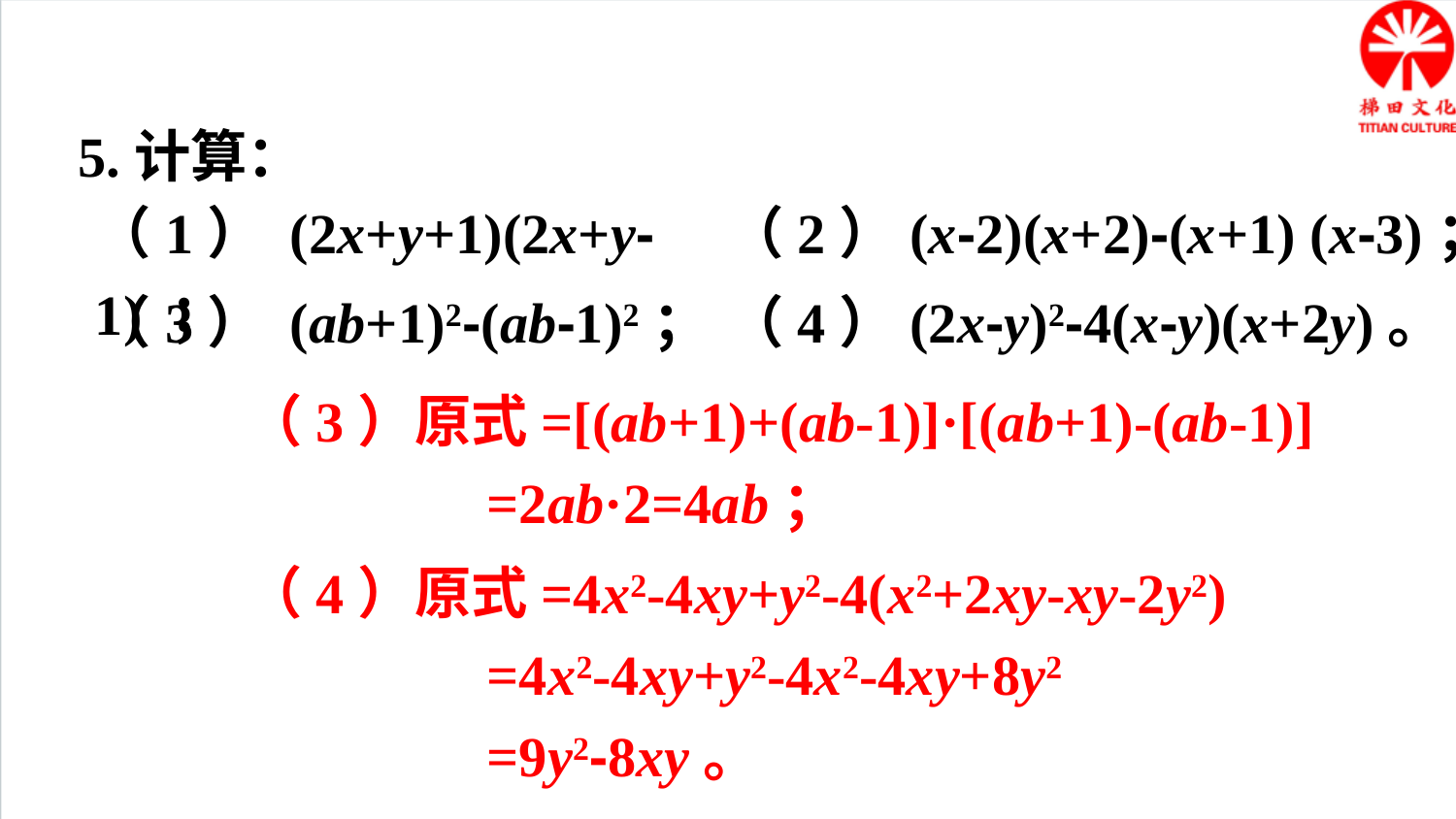

5.计算：
（1） (2x+y+1)(2x+y-1) ；
（2）(x-2)(x+2)-(x+1) (x-3)；
（3） (ab+1)2-(ab-1)2；
（4）(2x-y)2-4(x-y)(x+2y)。
 （3）原式=[(ab+1)+(ab-1)]·[(ab+1)-(ab-1)]
                   =2ab·2=4ab；
 （4）原式=4x2-4xy+y2-4(x2+2xy-xy-2y2)
                   =4x2-4xy+y2-4x2-4xy+8y2
                   =9y2-8xy。